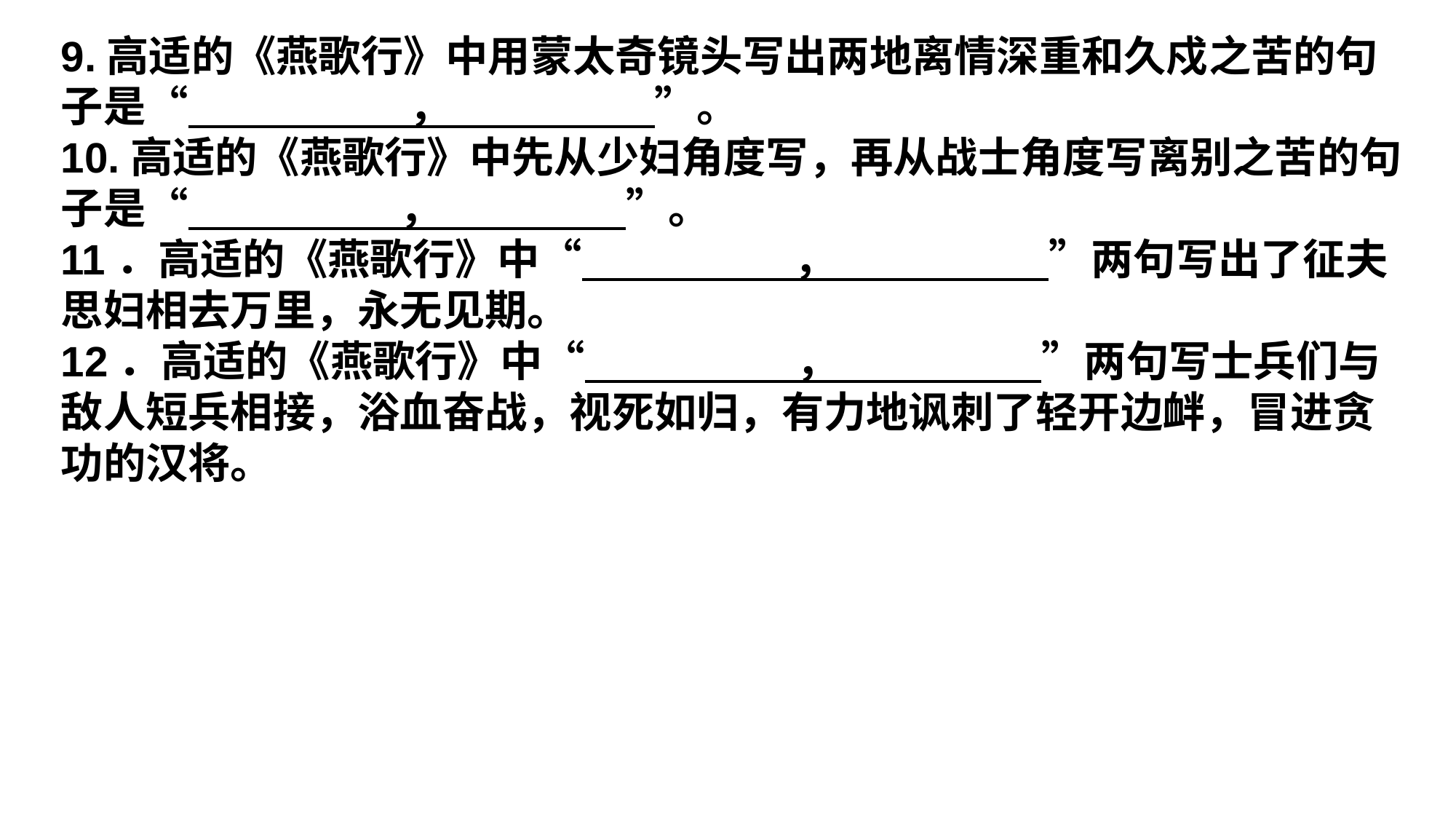

9.高适的《燕歌行》中用蒙太奇镜头写出两地离情深重和久戍之苦的句子是“                       ，                     ”。
10.高适的《燕歌行》中先从少妇角度写，再从战士角度写离别之苦的句子是“                      ，                   ”。
11．高适的《燕歌行》中“                      ，                      ”两句写出了征夫思妇相去万里，永无见期。
12．高适的《燕歌行》中“                      ，                     ”两句写士兵们与敌人短兵相接，浴血奋战，视死如归，有力地讽刺了轻开边衅，冒进贪功的汉将。